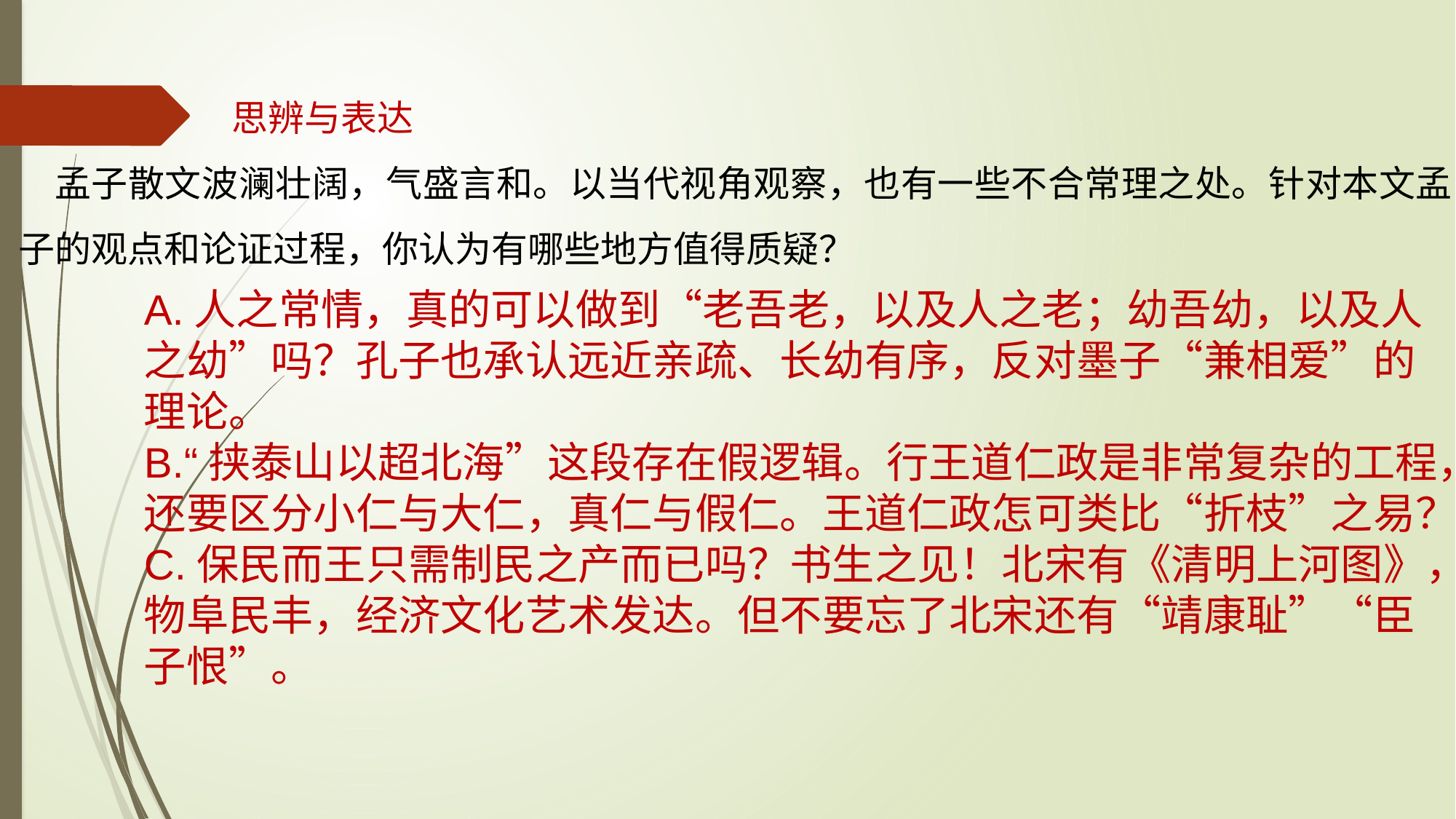

思辨与表达
孟子散文波澜壮阔，气盛言和。以当代视角观察，也有一些不合常理之处。针对本文孟子的观点和论证过程，你认为有哪些地方值得质疑？
A.人之常情，真的可以做到“老吾老，以及人之老；幼吾幼，以及人之幼”吗？孔子也承认远近亲疏、长幼有序，反对墨子“兼相爱”的理论。
B.“挟泰山以超北海”这段存在假逻辑。行王道仁政是非常复杂的工程，还要区分小仁与大仁，真仁与假仁。王道仁政怎可类比“折枝”之易？
C.保民而王只需制民之产而已吗？书生之见！北宋有《清明上河图》，物阜民丰，经济文化艺术发达。但不要忘了北宋还有“靖康耻”“臣子恨”。